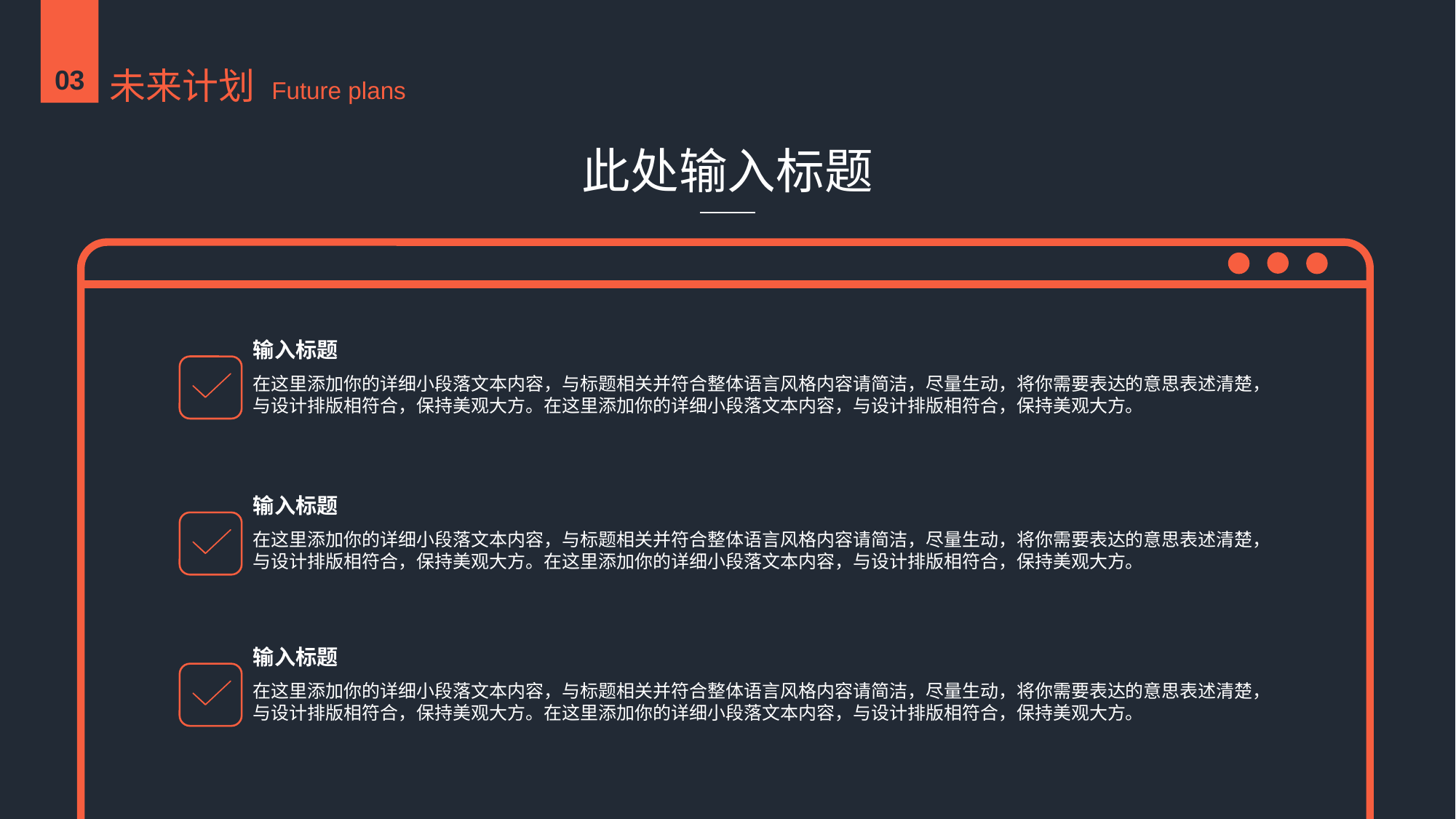

03
未来计划 Future plans

此处输入标题

输入标题
在这里添加你的详细小段落文本内容，与标题相关并符合整体语言风格内容请简洁，尽量生动，将你需要表达的意思表述清楚，与设计排版相符合，保持美观大方。在这里添加你的详细小段落文本内容，与设计排版相符合，保持美观大方。

输入标题
在这里添加你的详细小段落文本内容，与标题相关并符合整体语言风格内容请简洁，尽量生动，将你需要表达的意思表述清楚，与设计排版相符合，保持美观大方。在这里添加你的详细小段落文本内容，与设计排版相符合，保持美观大方。

输入标题
在这里添加你的详细小段落文本内容，与标题相关并符合整体语言风格内容请简洁，尽量生动，将你需要表达的意思表述清楚，与设计排版相符合，保持美观大方。在这里添加你的详细小段落文本内容，与设计排版相符合，保持美观大方。